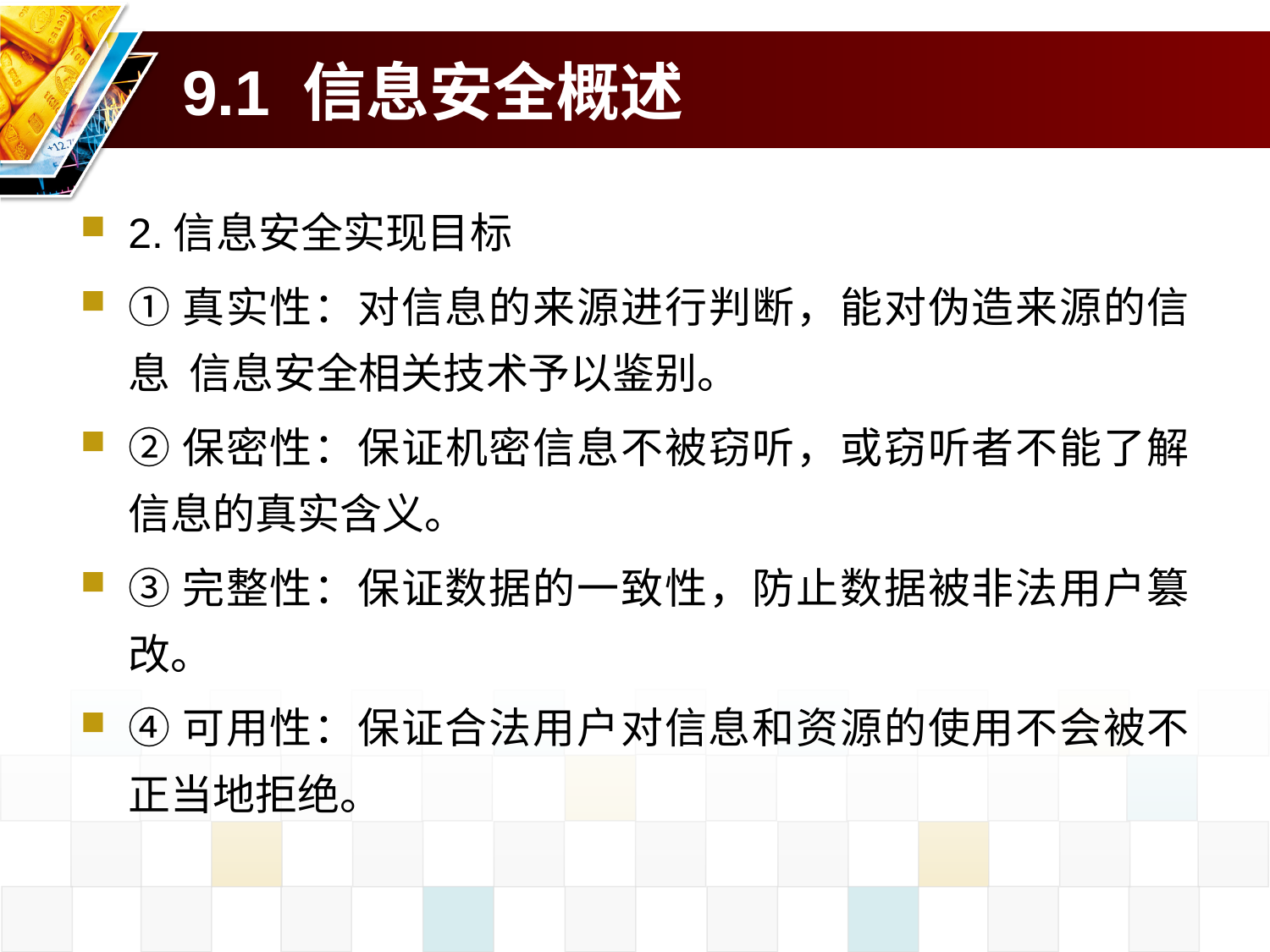

# 9.1 信息安全概述
2.信息安全实现目标
①真实性：对信息的来源进行判断，能对伪造来源的信息  信息安全相关技术予以鉴别。
②保密性：保证机密信息不被窃听，或窃听者不能了解信息的真实含义。
③完整性：保证数据的一致性，防止数据被非法用户篡改。
④可用性：保证合法用户对信息和资源的使用不会被不正当地拒绝。